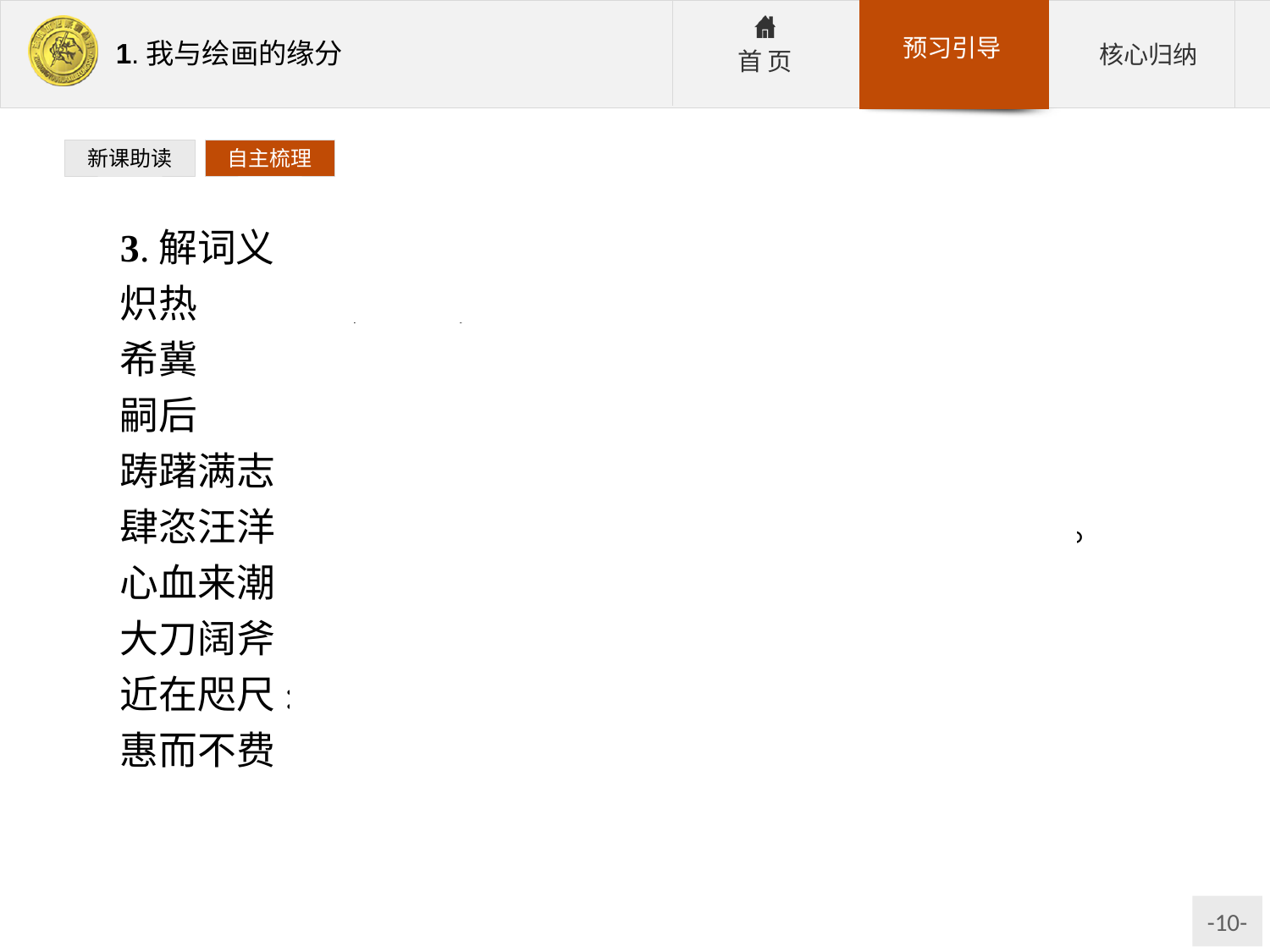

新课助读
自主梳理
3.解词义
炽热:温度高,极高;形容感情非常热烈。
希冀:希望。
嗣后:以后。
踌躇满志:形容对自己的现状或取得的成就非常得意。
肆恣汪洋:形容文章、言论、书法等气势豪放,潇洒自如。
心血来潮:形容突然产生某种念头。
大刀阔斧:形容办事果断而有魄力。
近在咫尺:形容距离很近。
惠而不费:给人好处,自己却无所损失。